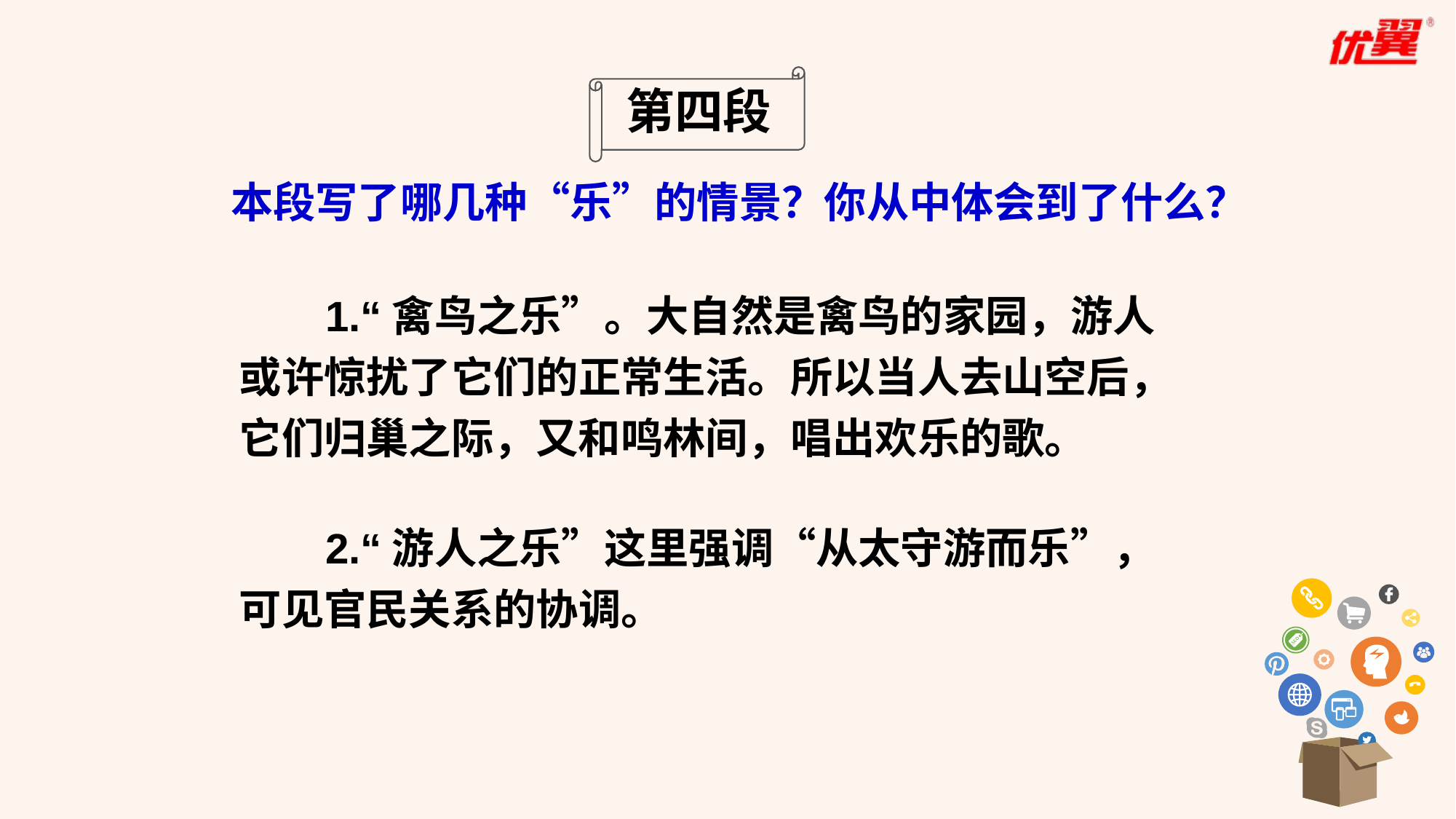

第四段
本段写了哪几种“乐”的情景？你从中体会到了什么？
1.“禽鸟之乐”。大自然是禽鸟的家园，游人或许惊扰了它们的正常生活。所以当人去山空后，它们归巢之际，又和鸣林间，唱出欢乐的歌。
2.“游人之乐”这里强调“从太守游而乐”，可见官民关系的协调。